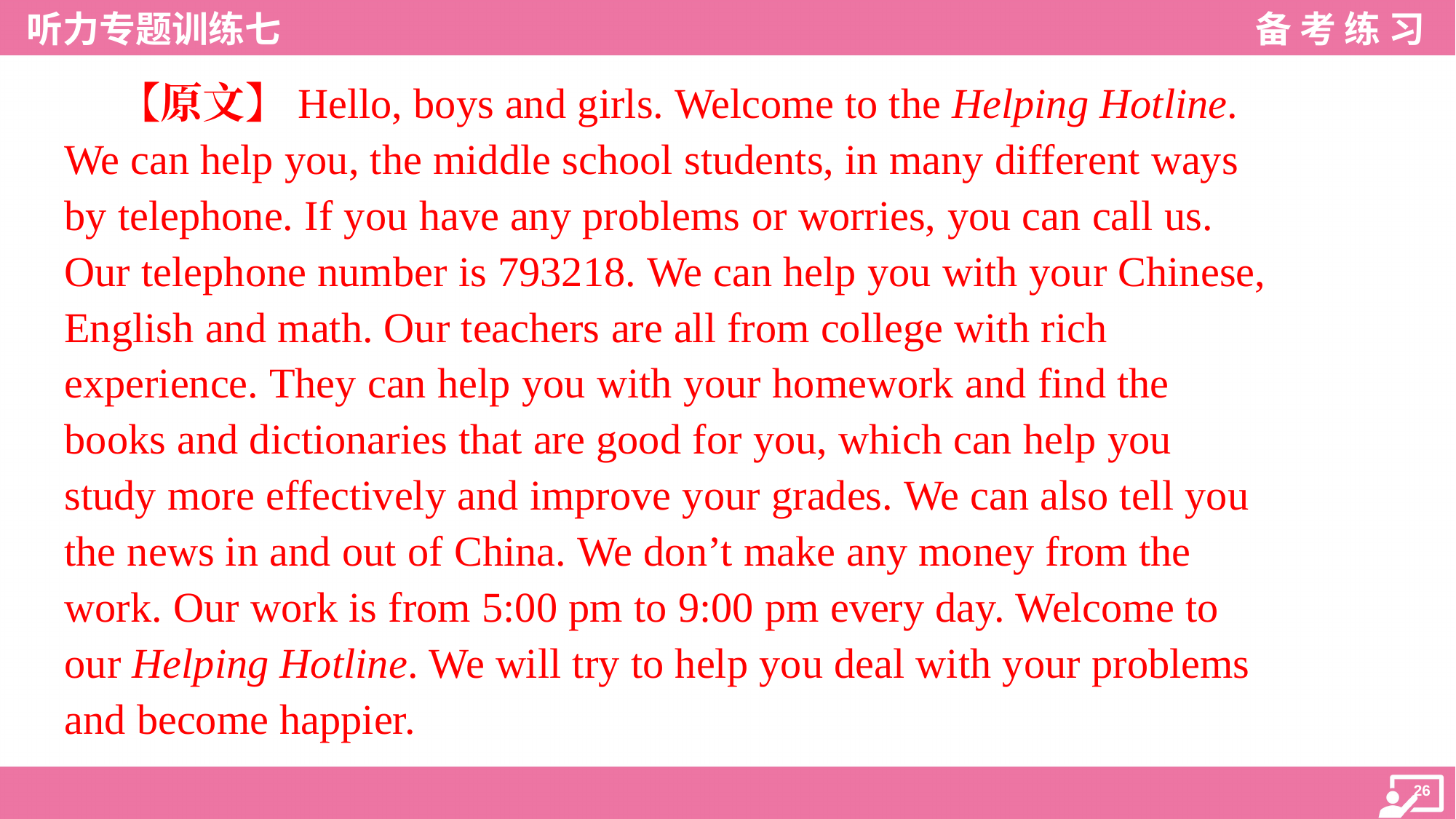

【原文】Hello, boys and girls. Welcome to the Helping Hotline.
We can help you, the middle school students, in many different ways
by telephone. If you have any problems or worries, you can call us.
Our telephone number is 793218. We can help you with your Chinese,
English and math. Our teachers are all from college with rich
experience. They can help you with your homework and find the
books and dictionaries that are good for you, which can help you
study more effectively and improve your grades. We can also tell you
the news in and out of China. We don’t make any money from the
work. Our work is from 5:00 pm to 9:00 pm every day. Welcome to
our Helping Hotline. We will try to help you deal with your problems
and become happier.